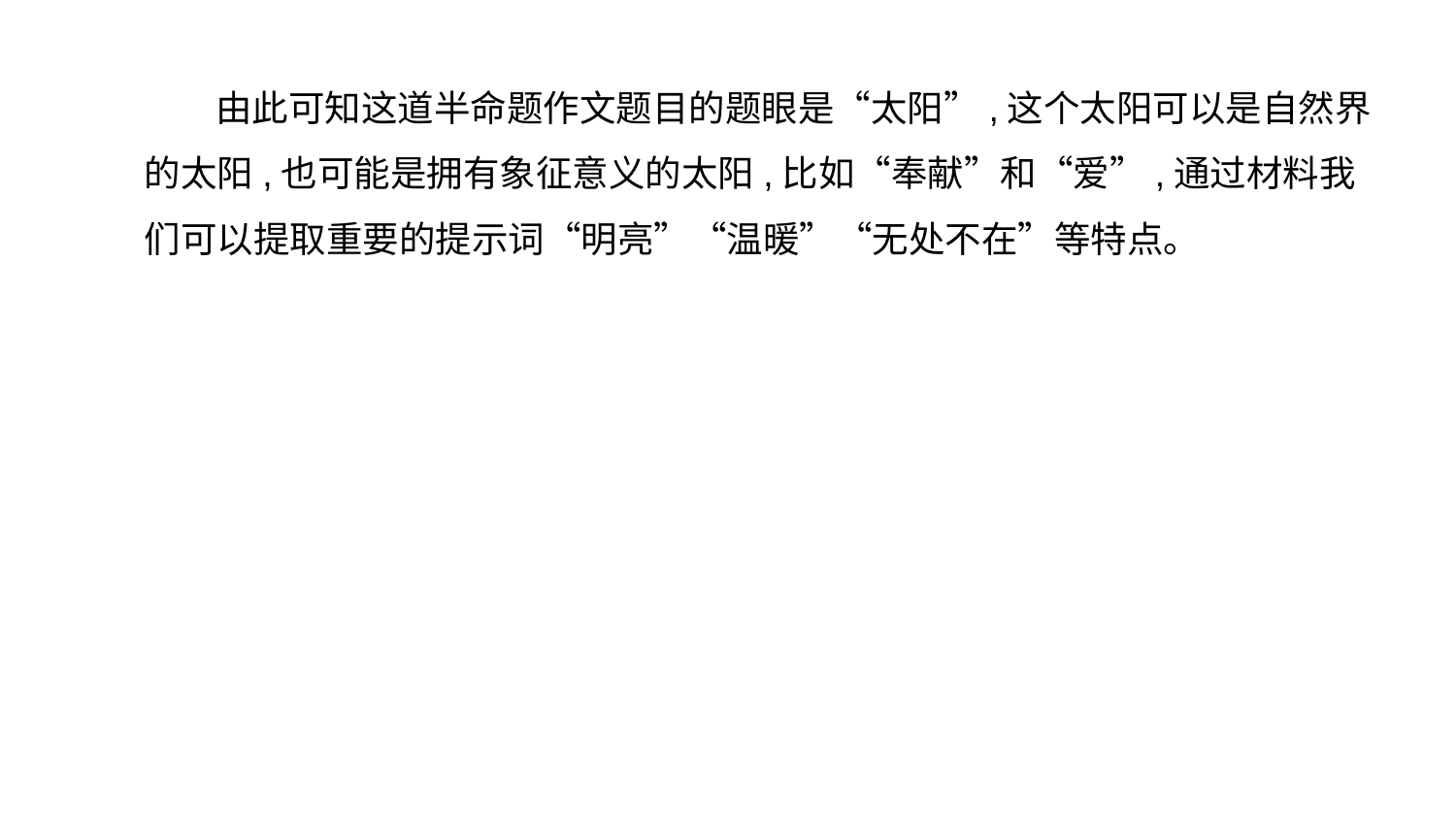

由此可知这道半命题作文题目的题眼是“太阳”,这个太阳可以是自然界的太阳,也可能是拥有象征意义的太阳,比如“奉献”和“爱”,通过材料我们可以提取重要的提示词“明亮”“温暖”“无处不在”等特点。